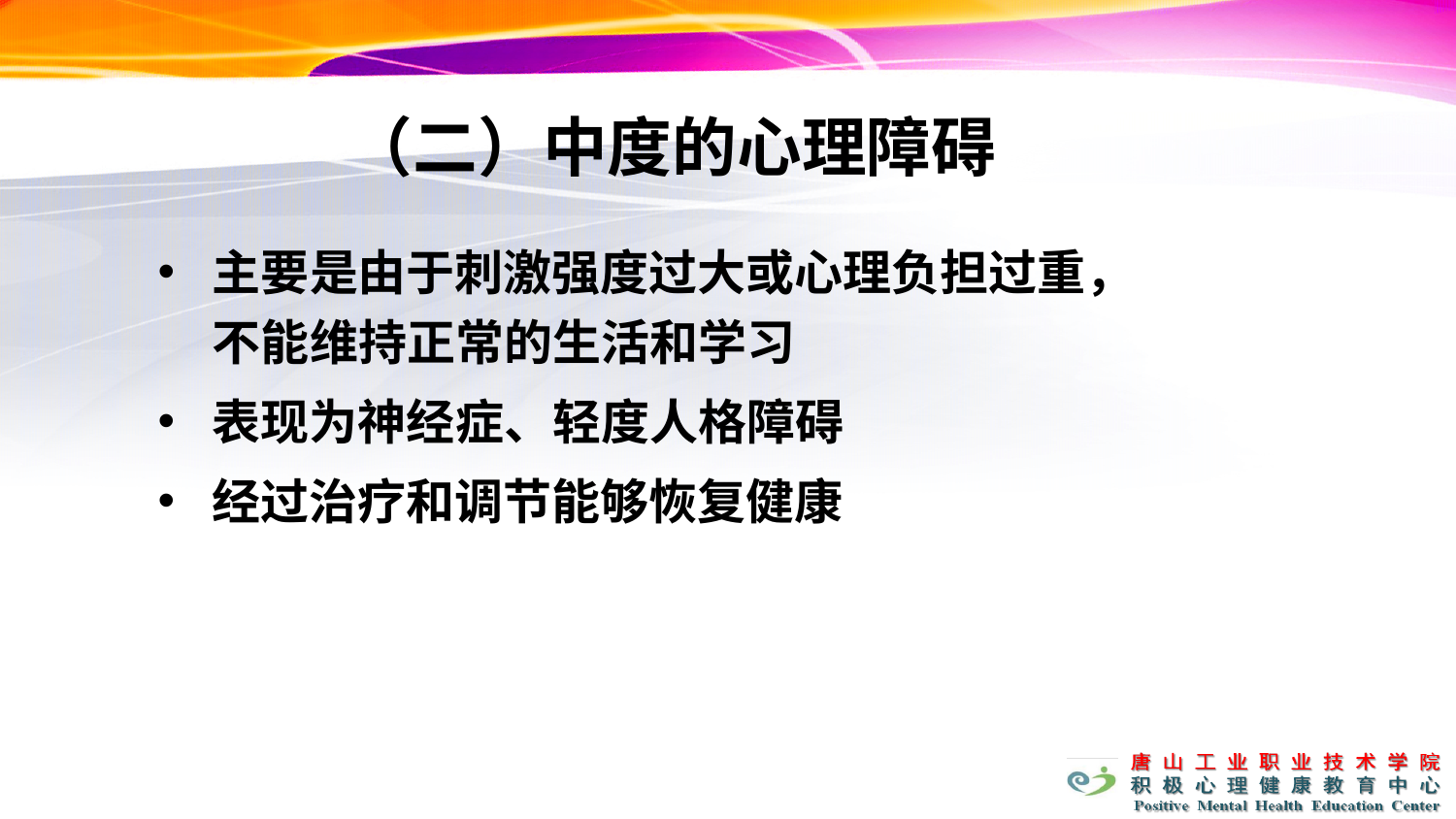

# （二）中度的心理障碍
主要是由于刺激强度过大或心理负担过重，不能维持正常的生活和学习
表现为神经症、轻度人格障碍
经过治疗和调节能够恢复健康